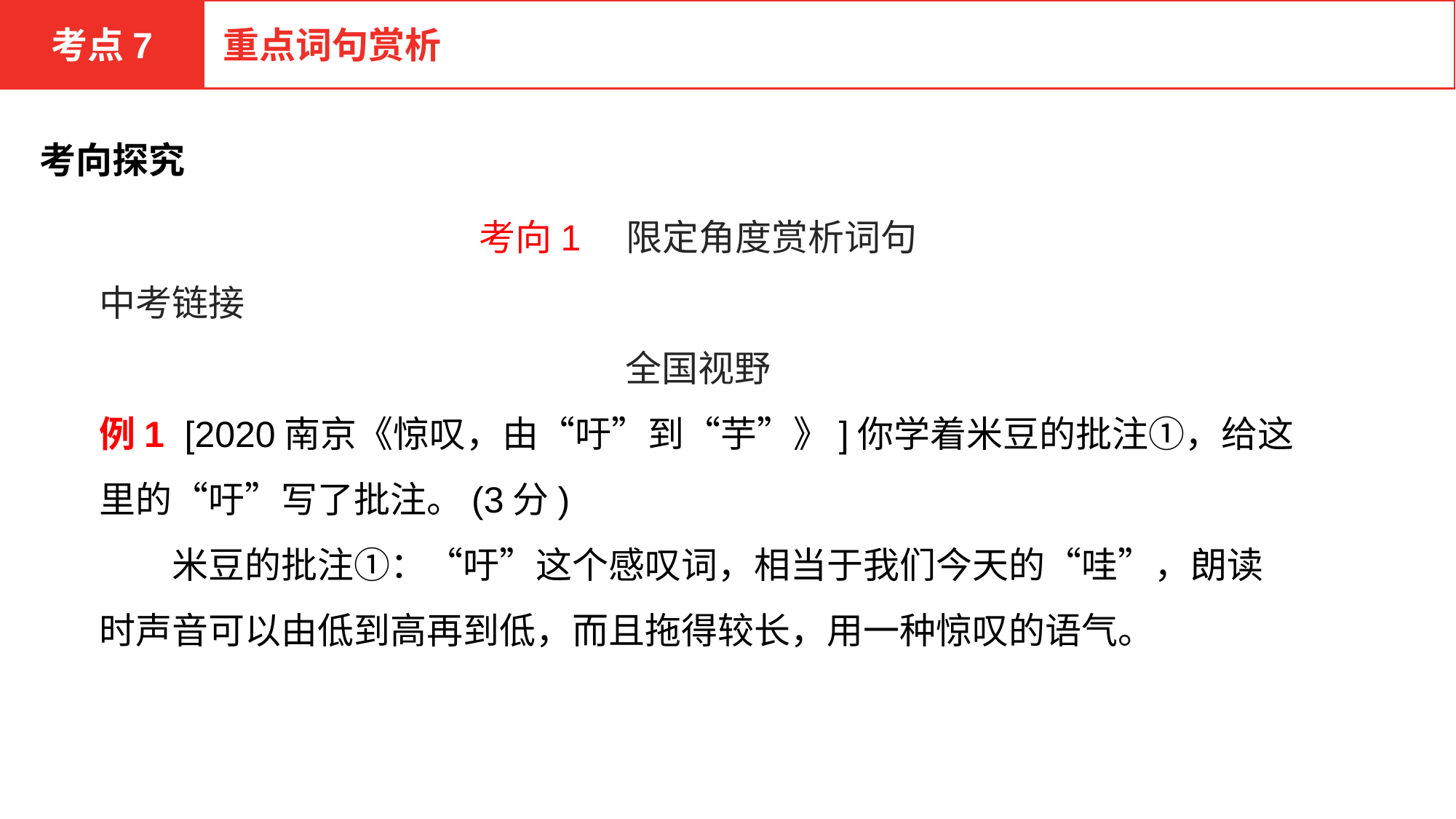

考点7
重点词句赏析
考向探究
考向1　限定角度赏析词句
中考链接
全国视野
例1  [2020南京《惊叹，由“吁”到“芋”》]你学着米豆的批注①，给这里的“吁”写了批注。(3分)
　　米豆的批注①：“吁”这个感叹词，相当于我们今天的“哇”，朗读时声音可以由低到高再到低，而且拖得较长，用一种惊叹的语气。